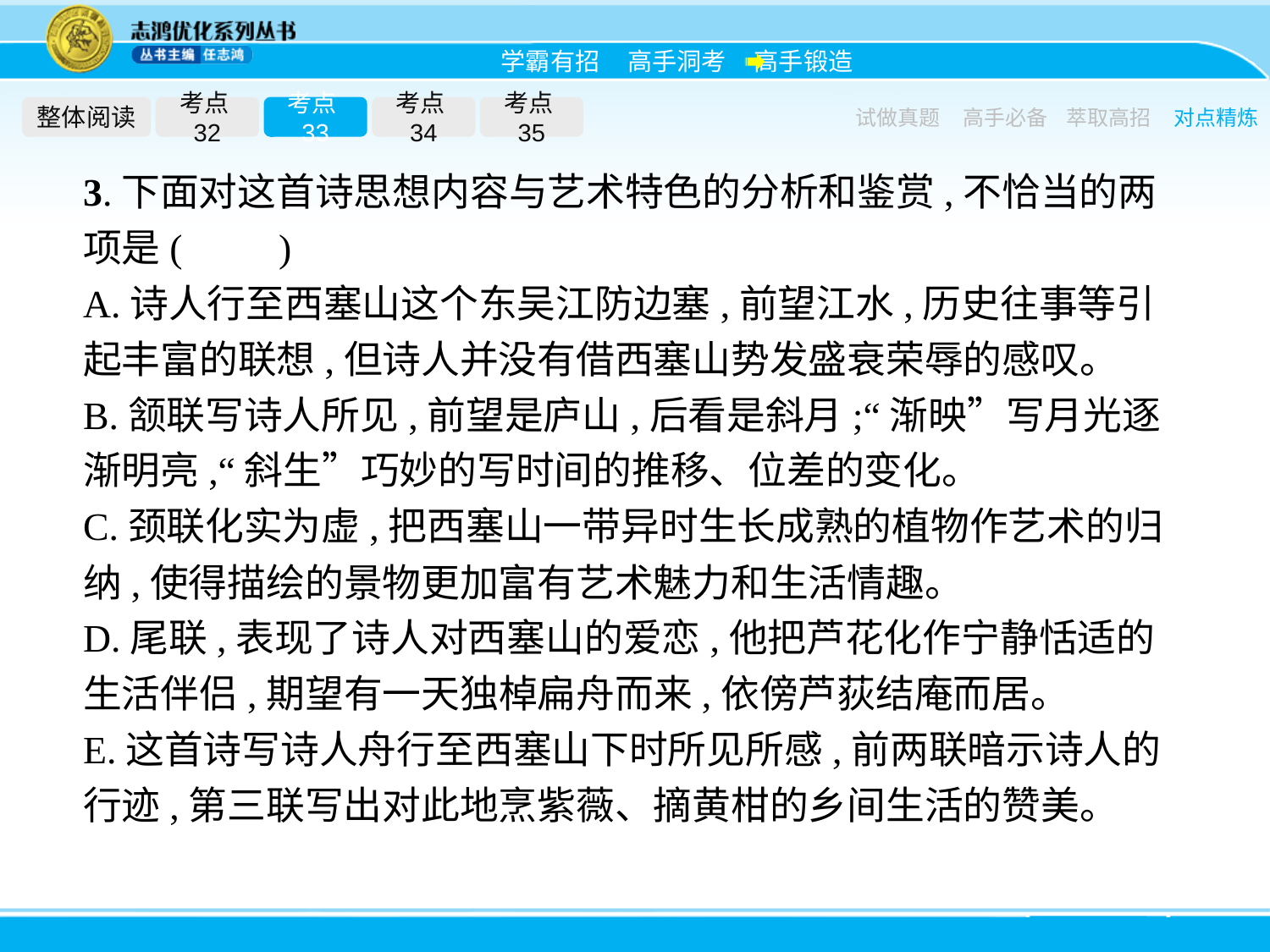

整体阅读
考点32
考点33
考点34
考点35
试做真题
高手必备
萃取高招
对点精炼
3.下面对这首诗思想内容与艺术特色的分析和鉴赏,不恰当的两项是(　　)
A.诗人行至西塞山这个东吴江防边塞,前望江水,历史往事等引起丰富的联想,但诗人并没有借西塞山势发盛衰荣辱的感叹。
B.颔联写诗人所见,前望是庐山,后看是斜月;“渐映”写月光逐渐明亮,“斜生”巧妙的写时间的推移、位差的变化。
C.颈联化实为虚,把西塞山一带异时生长成熟的植物作艺术的归纳,使得描绘的景物更加富有艺术魅力和生活情趣。
D.尾联,表现了诗人对西塞山的爱恋,他把芦花化作宁静恬适的生活伴侣,期望有一天独棹扁舟而来,依傍芦荻结庵而居。
E.这首诗写诗人舟行至西塞山下时所见所感,前两联暗示诗人的行迹,第三联写出对此地烹紫薇、摘黄柑的乡间生活的赞美。